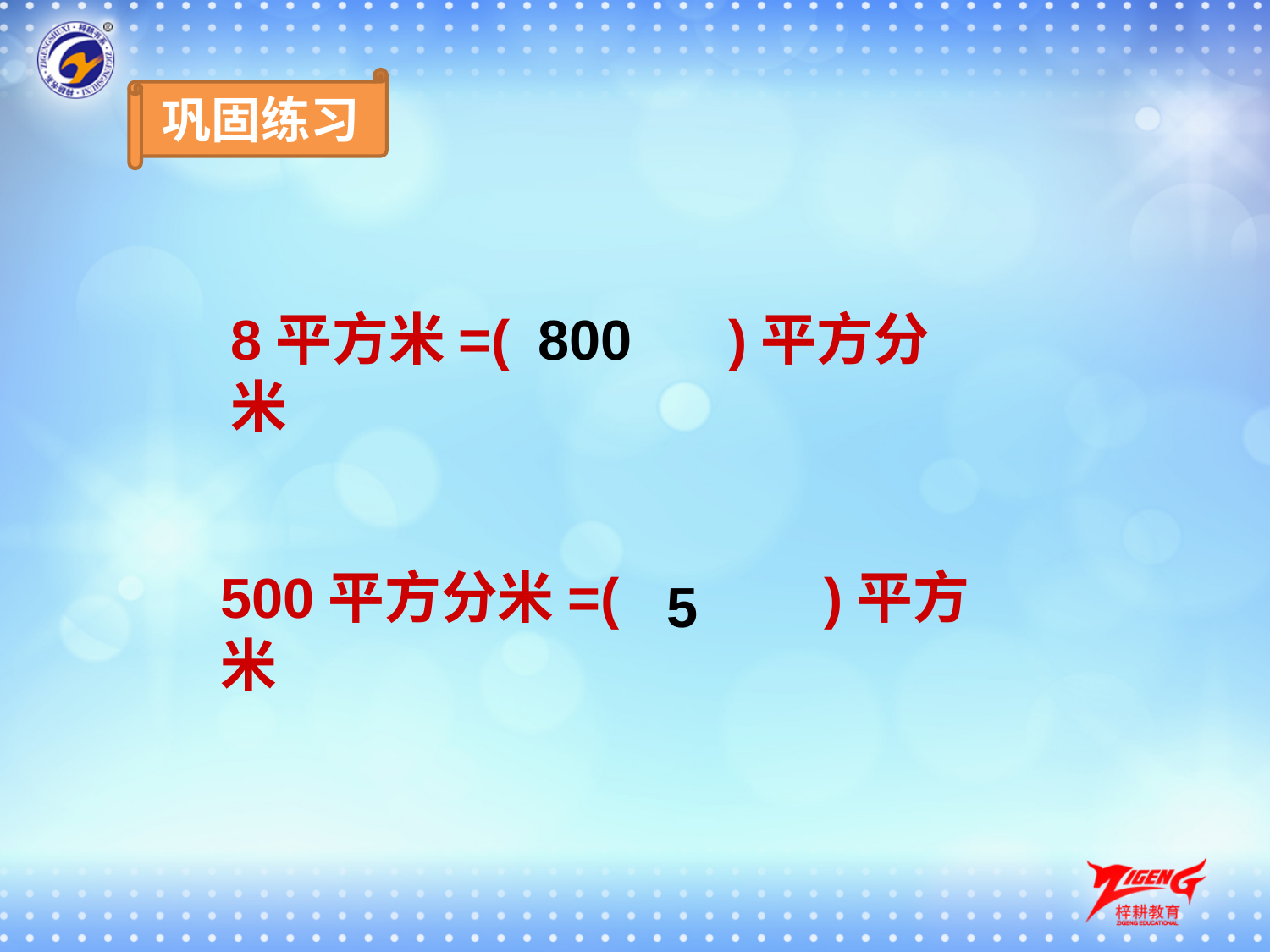

巩固练习
8平方米=(　　      )平方分米
800
500平方分米=(　　     )平方米
5